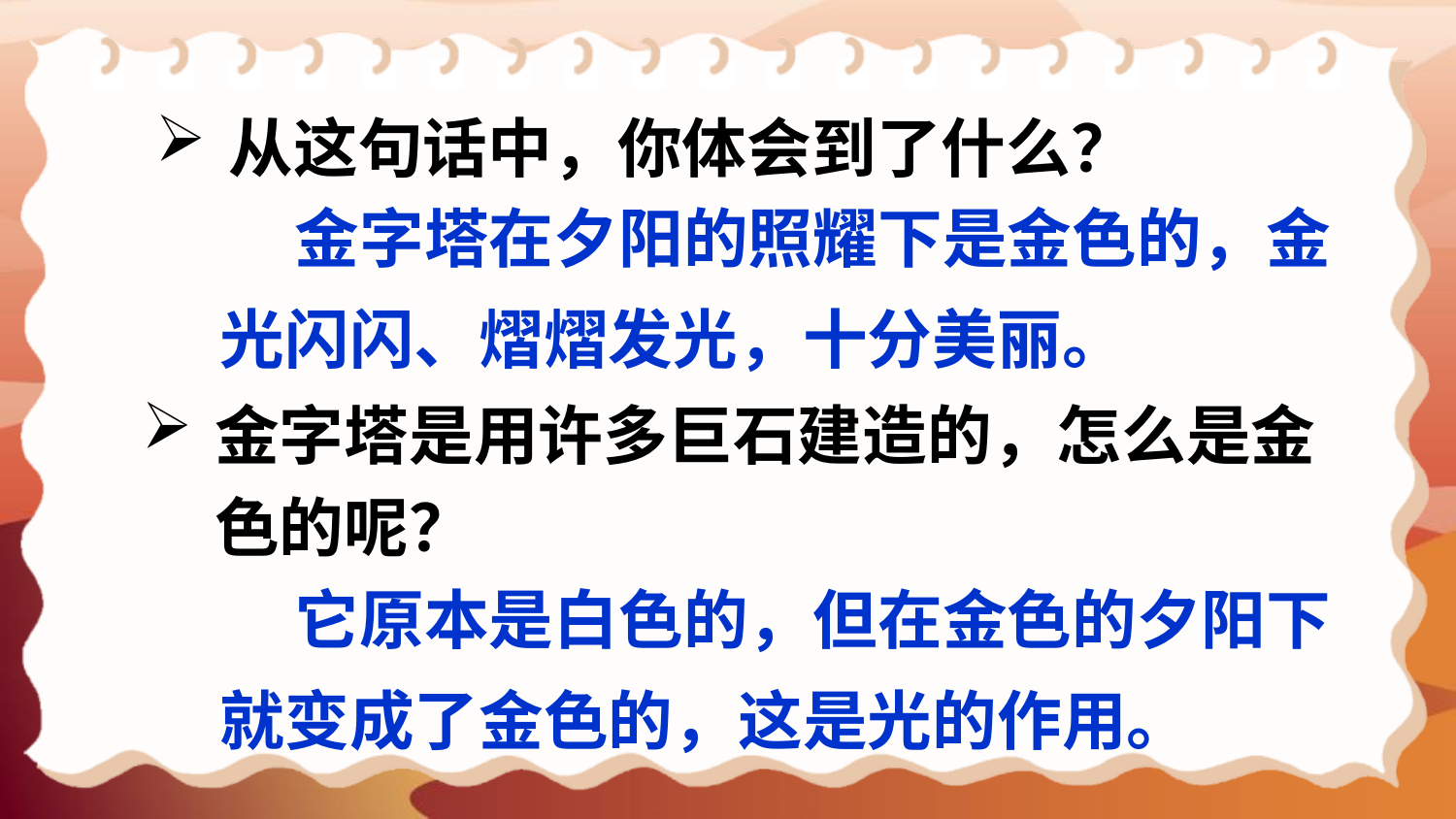

从这句话中，你体会到了什么？
    金字塔在夕阳的照耀下是金色的，金光闪闪、熠熠发光，十分美丽。
金字塔是用许多巨石建造的，怎么是金色的呢？
    它原本是白色的，但在金色的夕阳下就变成了金色的，这是光的作用。